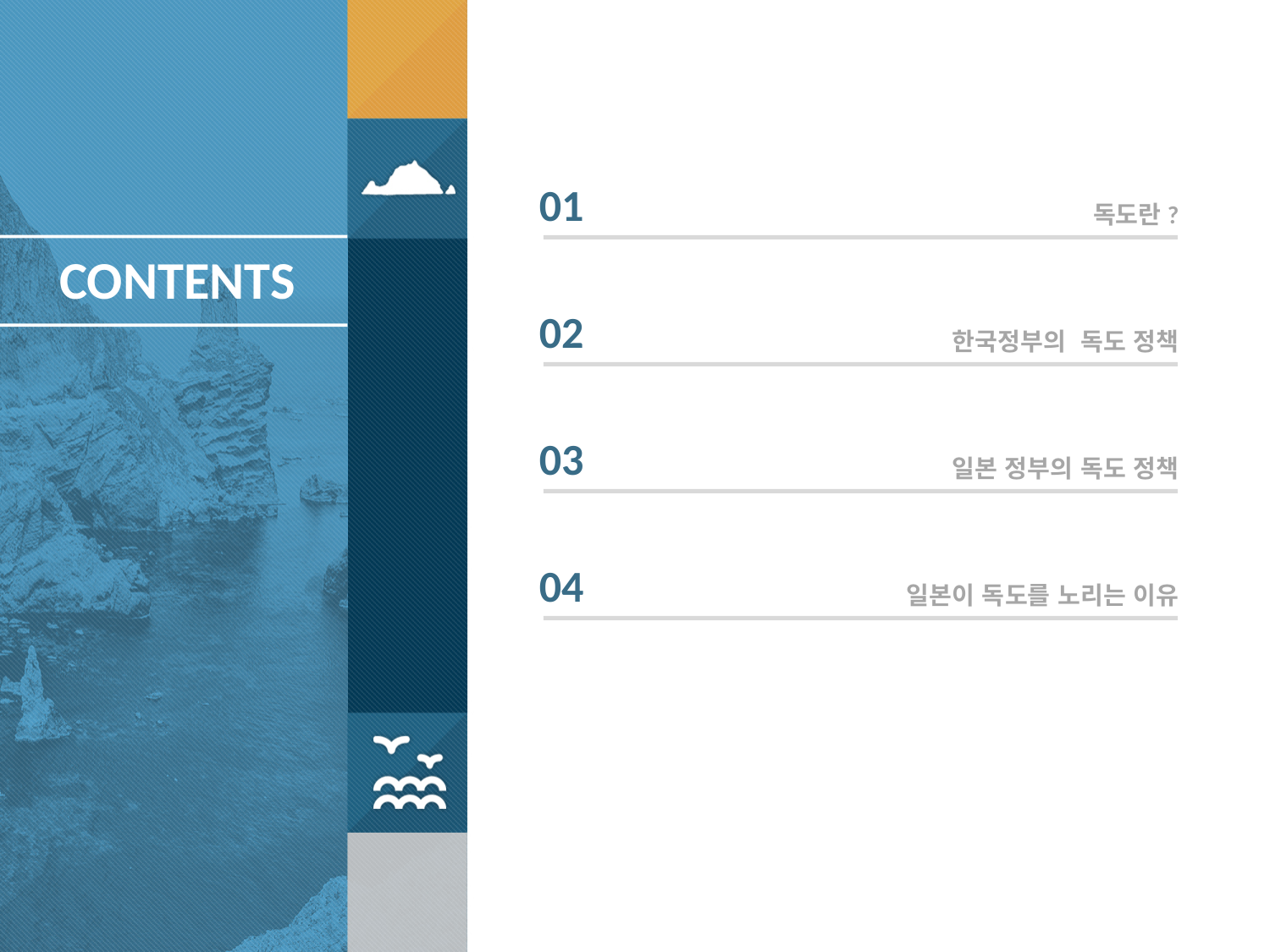

01
독도란?

CONTENTS
02
한국정부의  독도 정책

03
일본 정부의 독도 정책

04
일본이 독도를 노리는 이유